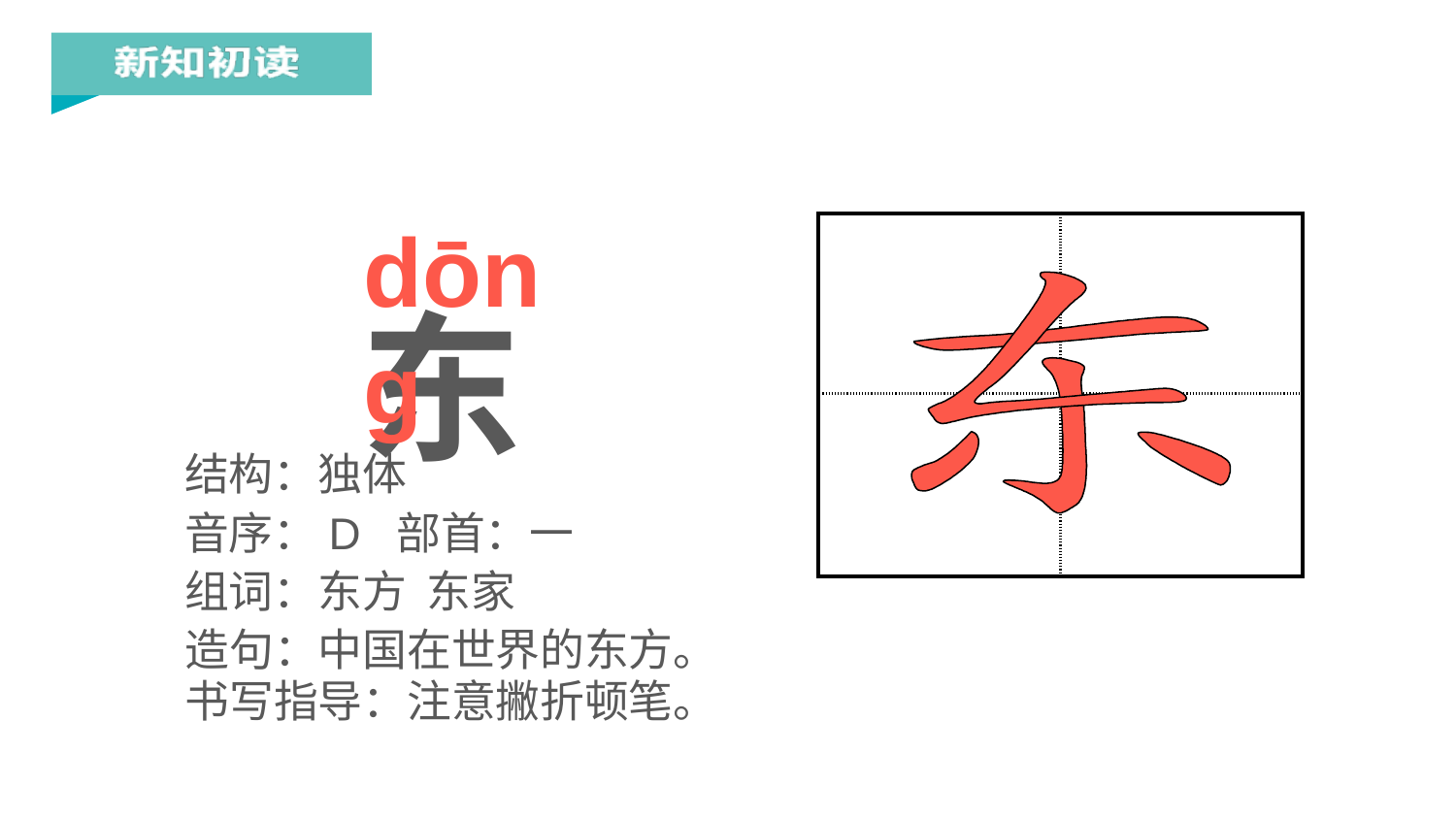

dōnɡ
|  |  |
| --- | --- |
|  |  |

东

结构：独体
音序：D  部首：一
组词：东方  东家
造句：中国在世界的东方。
书写指导：注意撇折顿笔。